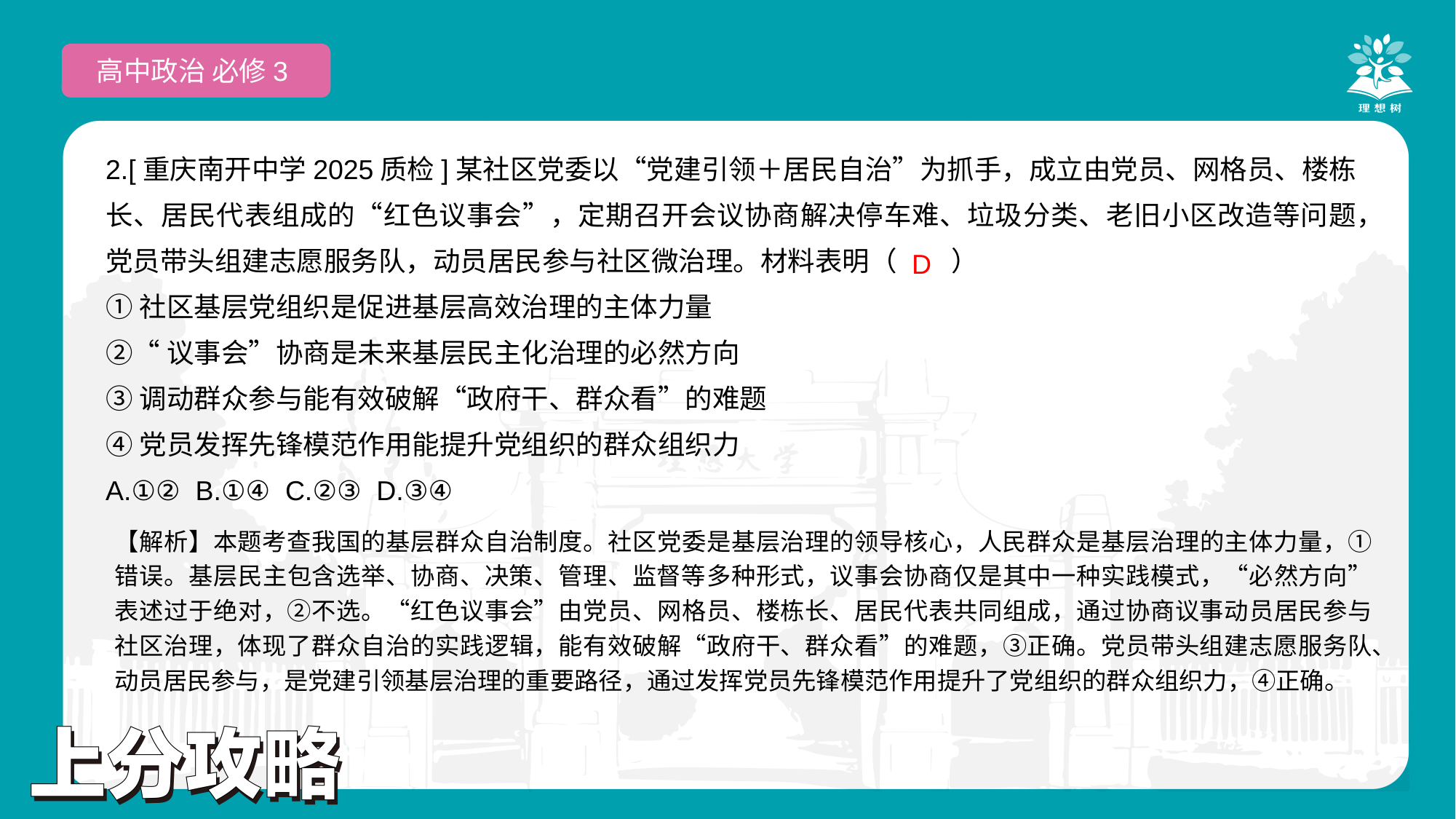

高中政治 必修3
2.[重庆南开中学2025质检]某社区党委以“党建引领＋居民自治”为抓手，成立由党员、网格员、楼栋长、居民代表组成的“红色议事会”，定期召开会议协商解决停车难、垃圾分类、老旧小区改造等问题，党员带头组建志愿服务队，动员居民参与社区微治理。材料表明（　　）
①社区基层党组织是促进基层高效治理的主体力量
②“议事会”协商是未来基层民主化治理的必然方向
③调动群众参与能有效破解“政府干、群众看”的难题
④党员发挥先锋模范作用能提升党组织的群众组织力
A.①②  B.①④  C.②③  D.③④
 D
【解析】本题考查我国的基层群众自治制度。社区党委是基层治理的领导核心，人民群众是基层治理的主体力量，①错误。基层民主包含选举、协商、决策、管理、监督等多种形式，议事会协商仅是其中一种实践模式，“必然方向”表述过于绝对，②不选。“红色议事会”由党员、网格员、楼栋长、居民代表共同组成，通过协商议事动员居民参与社区治理，体现了群众自治的实践逻辑，能有效破解“政府干、群众看”的难题，③正确。党员带头组建志愿服务队、动员居民参与，是党建引领基层治理的重要路径，通过发挥党员先锋模范作用提升了党组织的群众组织力，④正确。